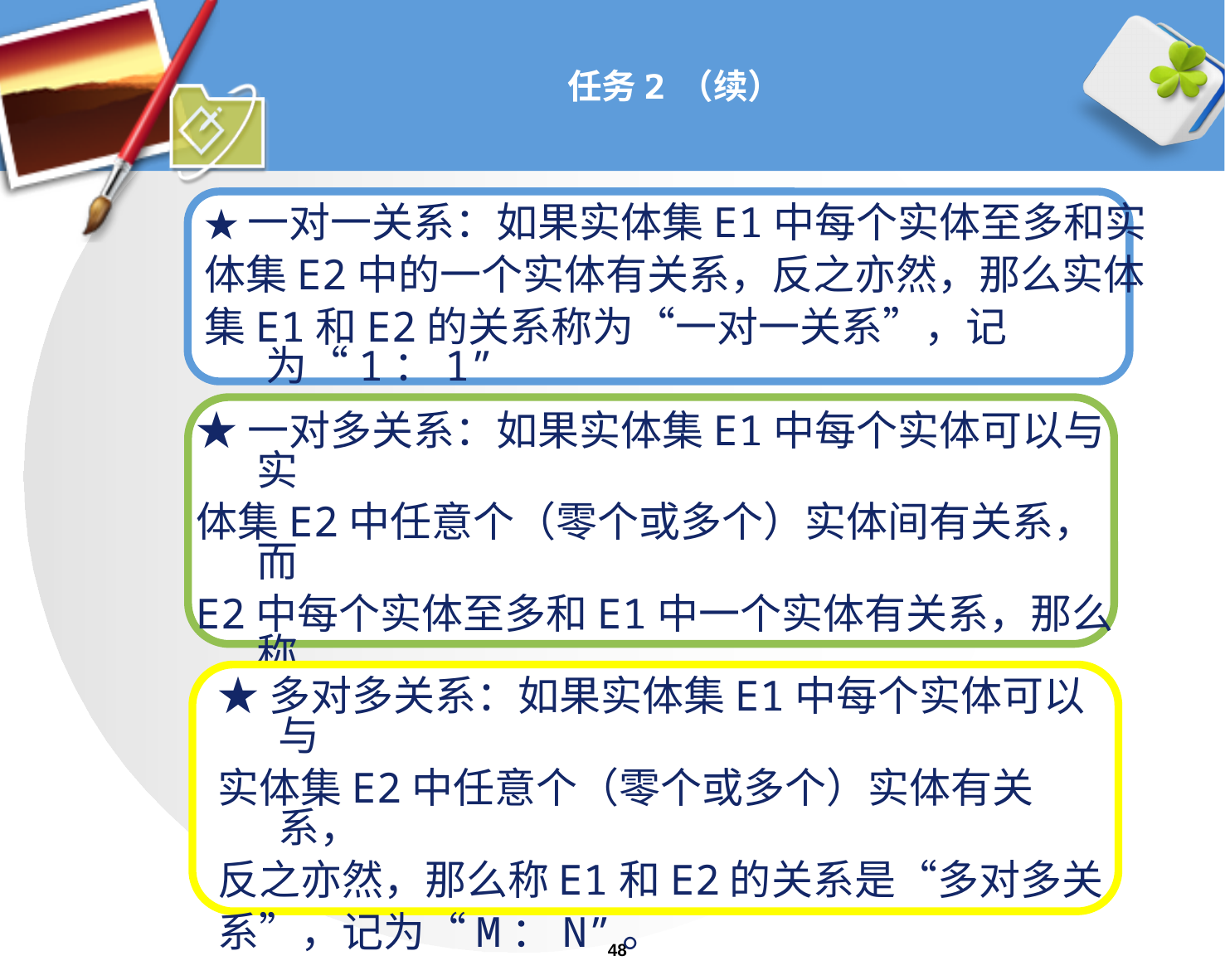

# 任务2 （续）

★一对一关系：如果实体集E1中每个实体至多和实
体集E2中的一个实体有关系，反之亦然，那么实体
集E1和E2的关系称为“一对一关系”，记为“1：1”

★一对多关系：如果实体集E1中每个实体可以与实
体集E2中任意个（零个或多个）实体间有关系，而
E2中每个实体至多和E1中一个实体有关系，那么称
E1对E2的关系是“一对多关系”，记为“1：N”。

★多对多关系：如果实体集E1中每个实体可以与
实体集E2中任意个（零个或多个）实体有关系，
反之亦然，那么称E1和E2的关系是“多对多关
系”，记为“M：N”。
48